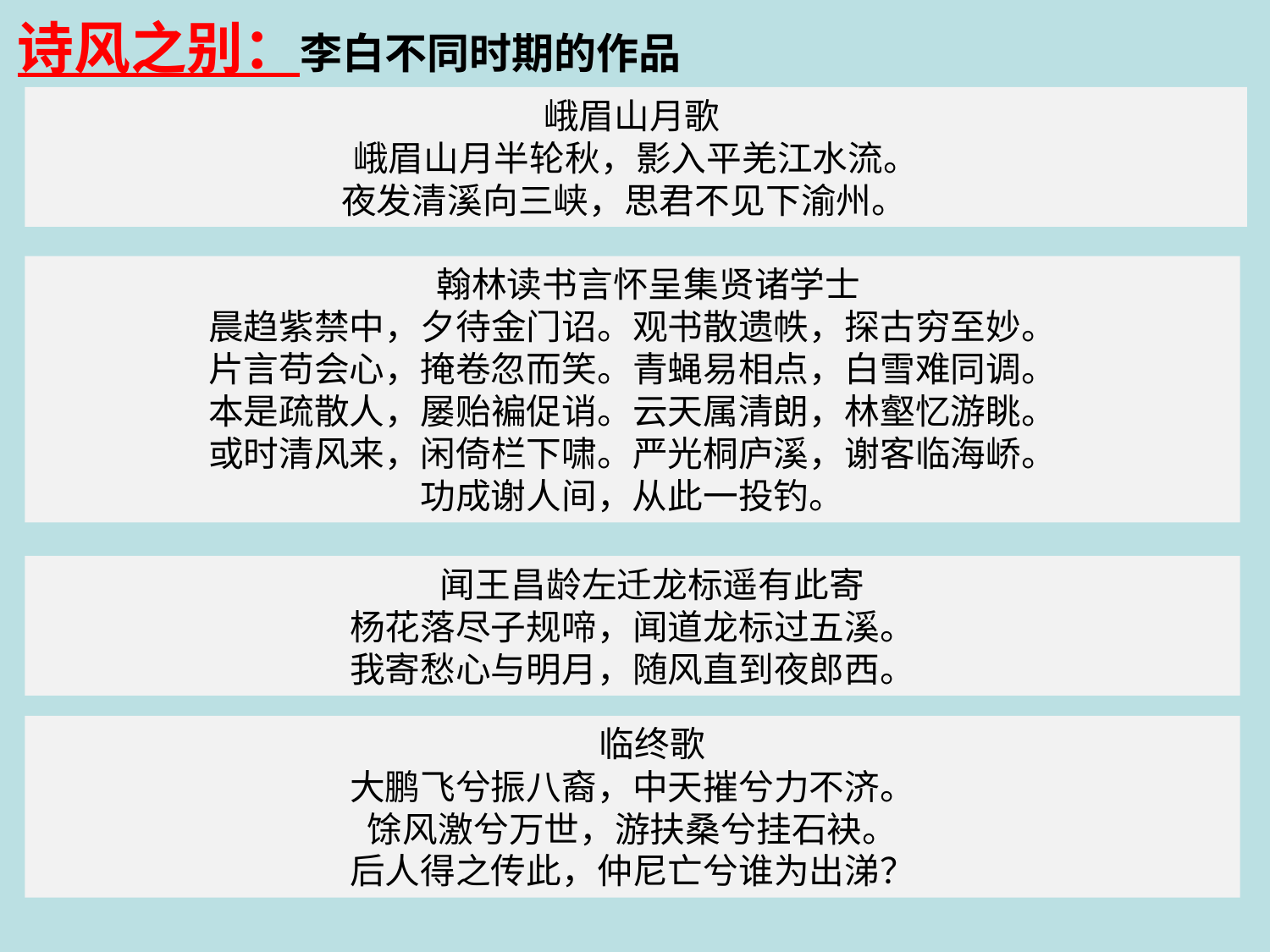

诗风之别：李白不同时期的作品
峨眉山月歌
峨眉山月半轮秋，影入平羌江水流。
夜发清溪向三峡，思君不见下渝州。
   翰林读书言怀呈集贤诸学士
晨趋紫禁中，夕待金门诏。观书散遗帙，探古穷至妙。
片言苟会心，掩卷忽而笑。青蝇易相点，白雪难同调。
本是疏散人，屡贻褊促诮。云天属清朗，林壑忆游眺。
或时清风来，闲倚栏下啸。严光桐庐溪，谢客临海峤。
功成谢人间，从此一投钓。
    闻王昌龄左迁龙标遥有此寄
杨花落尽子规啼，闻道龙标过五溪。
我寄愁心与明月，随风直到夜郎西。
    临终歌
大鹏飞兮振八裔，中天摧兮力不济。
馀风激兮万世，游扶桑兮挂石袂。
后人得之传此，仲尼亡兮谁为出涕？